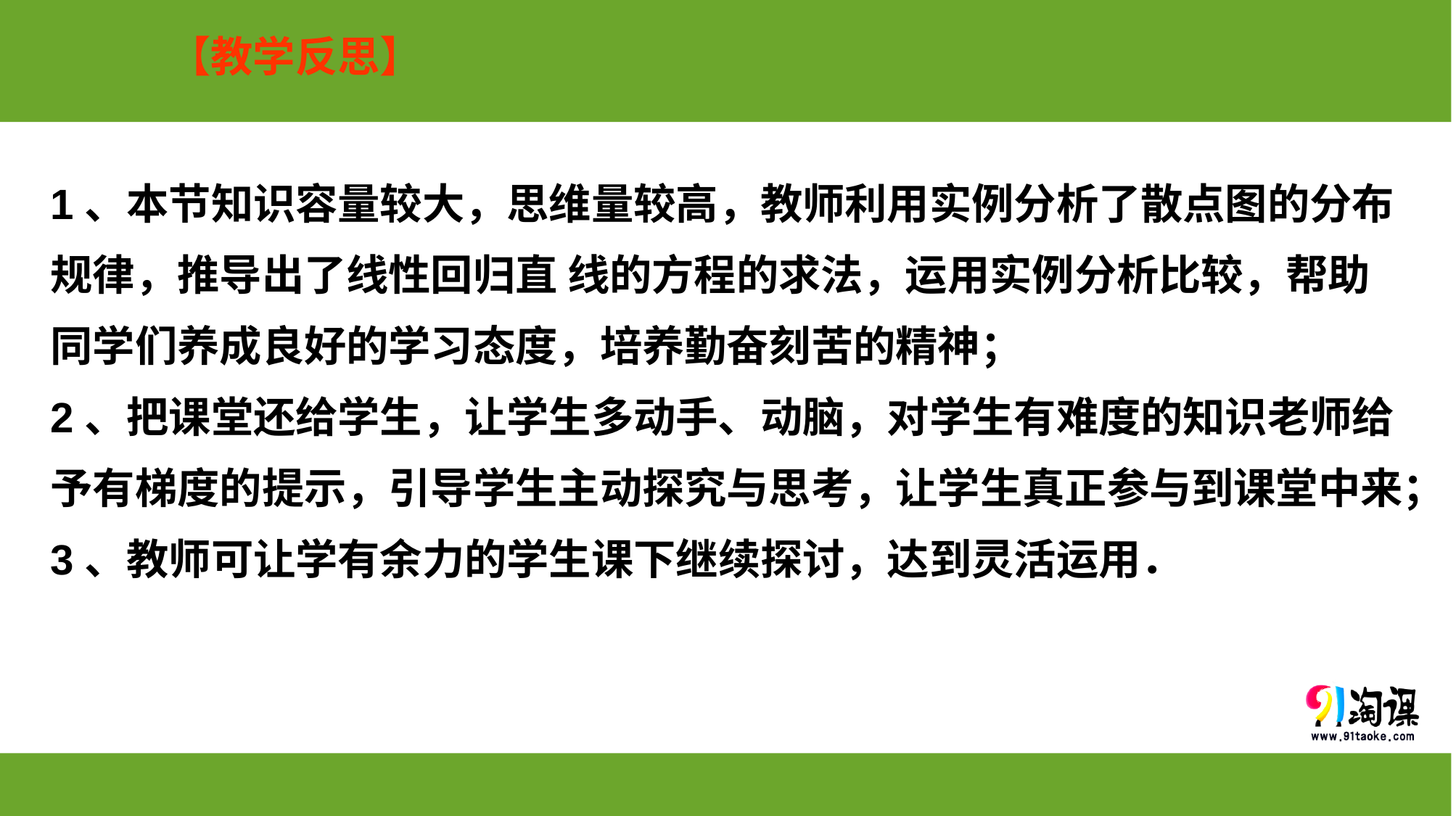

【教学反思】
1、本节知识容量较大，思维量较高，教师利用实例分析了散点图的分布规律，推导出了线性回归直 线的方程的求法，运用实例分析比较，帮助同学们养成良好的学习态度，培养勤奋刻苦的精神；
2、把课堂还给学生，让学生多动手、动脑，对学生有难度的知识老师给予有梯度的提示，引导学生主动探究与思考，让学生真正参与到课堂中来；
3、教师可让学有余力的学生课下继续探讨，达到灵活运用．